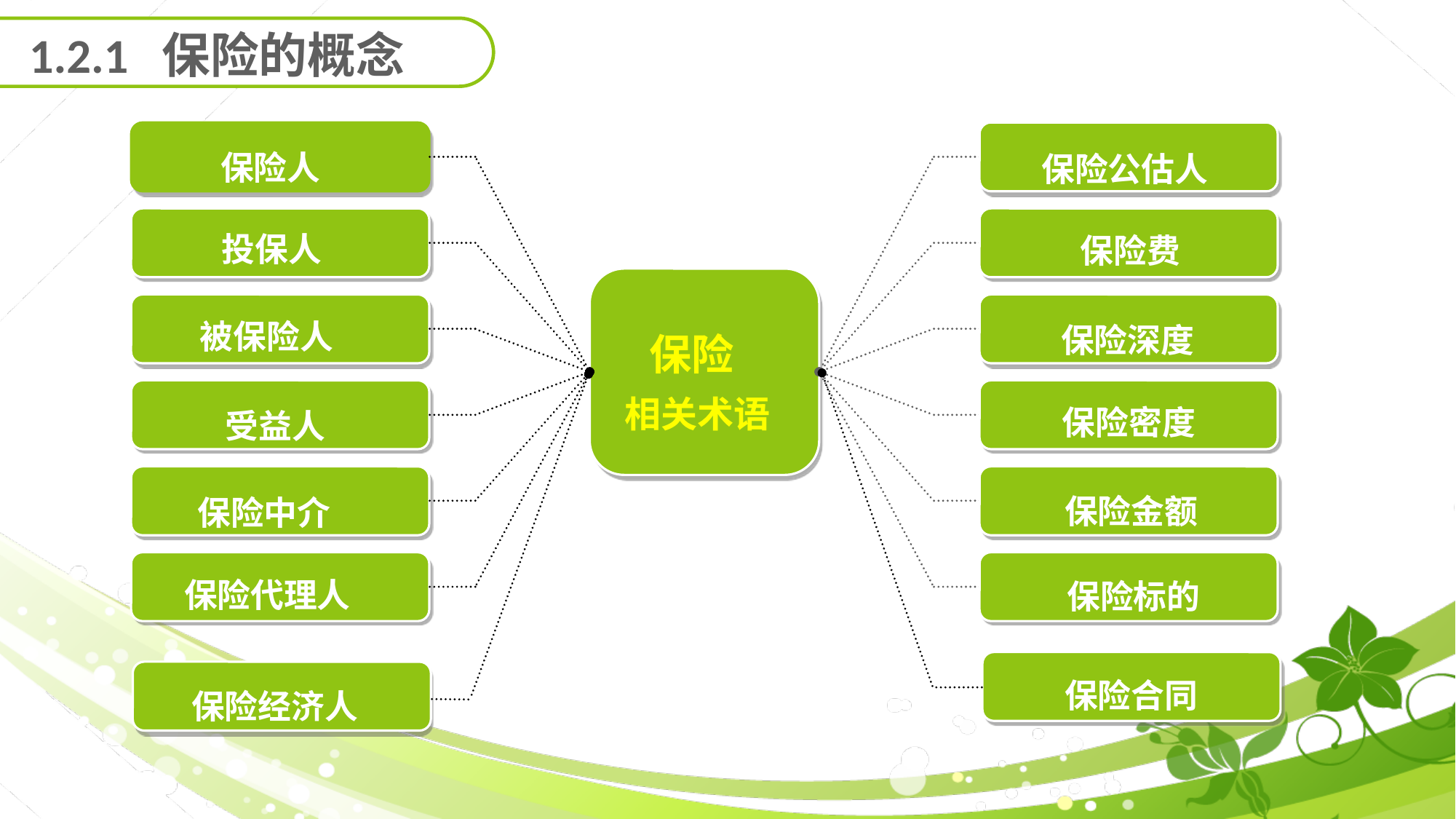

1.2.1  保险的概念

保险人
保险公估人

投保人
保险费

被保险人
保险深度
  保险
相关术语

保险密度
受益人

保险金额
保险中介

保险代理人
保险标的

保险合同

保险经济人

第一PPT模板网
www.1ppt.com